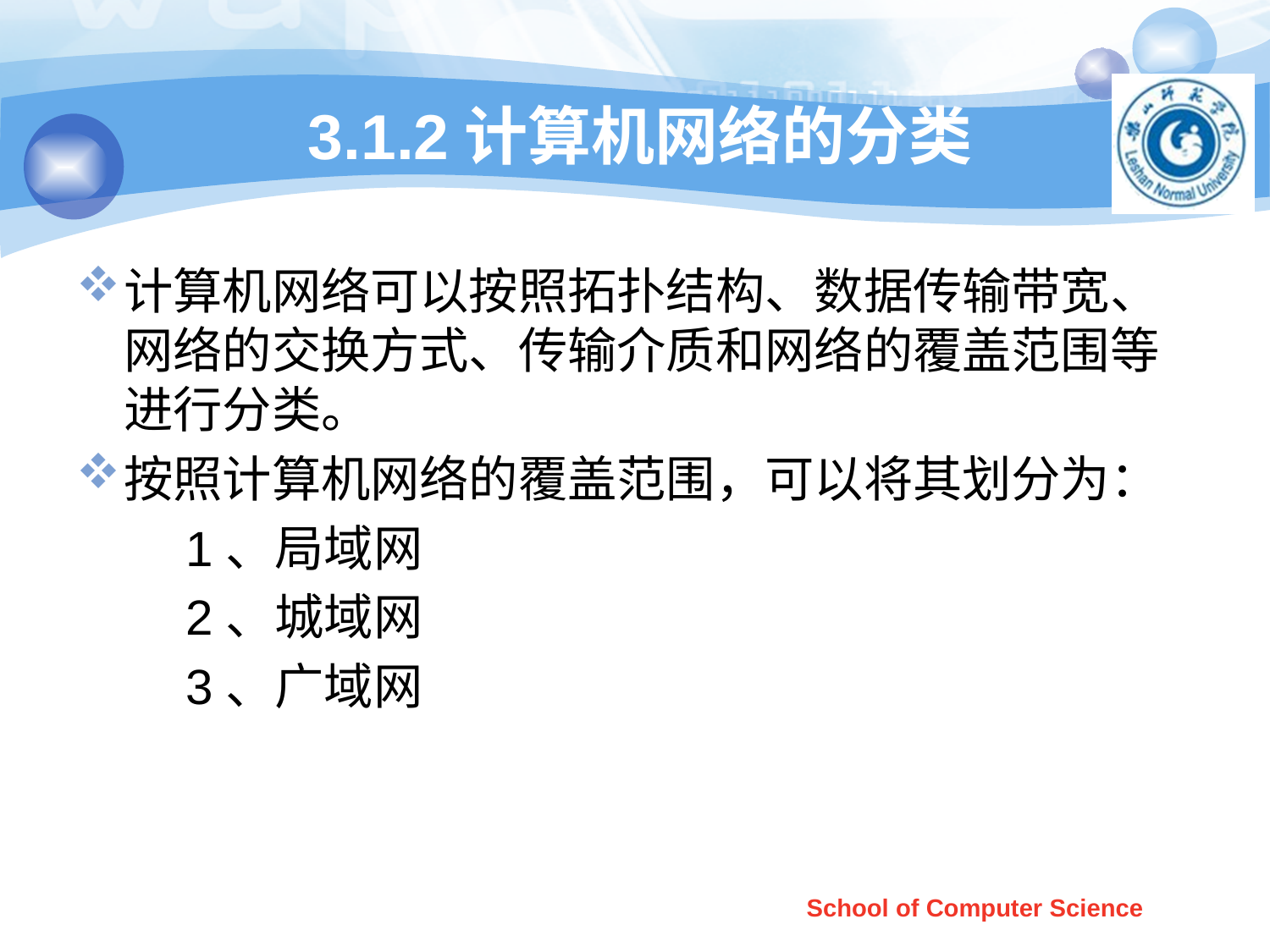

# 3.1.2计算机网络的分类
计算机网络可以按照拓扑结构、数据传输带宽、网络的交换方式、传输介质和网络的覆盖范围等进行分类。
按照计算机网络的覆盖范围，可以将其划分为：
        1、局域网
        2、城域网
        3、广域网
School of Computer Science